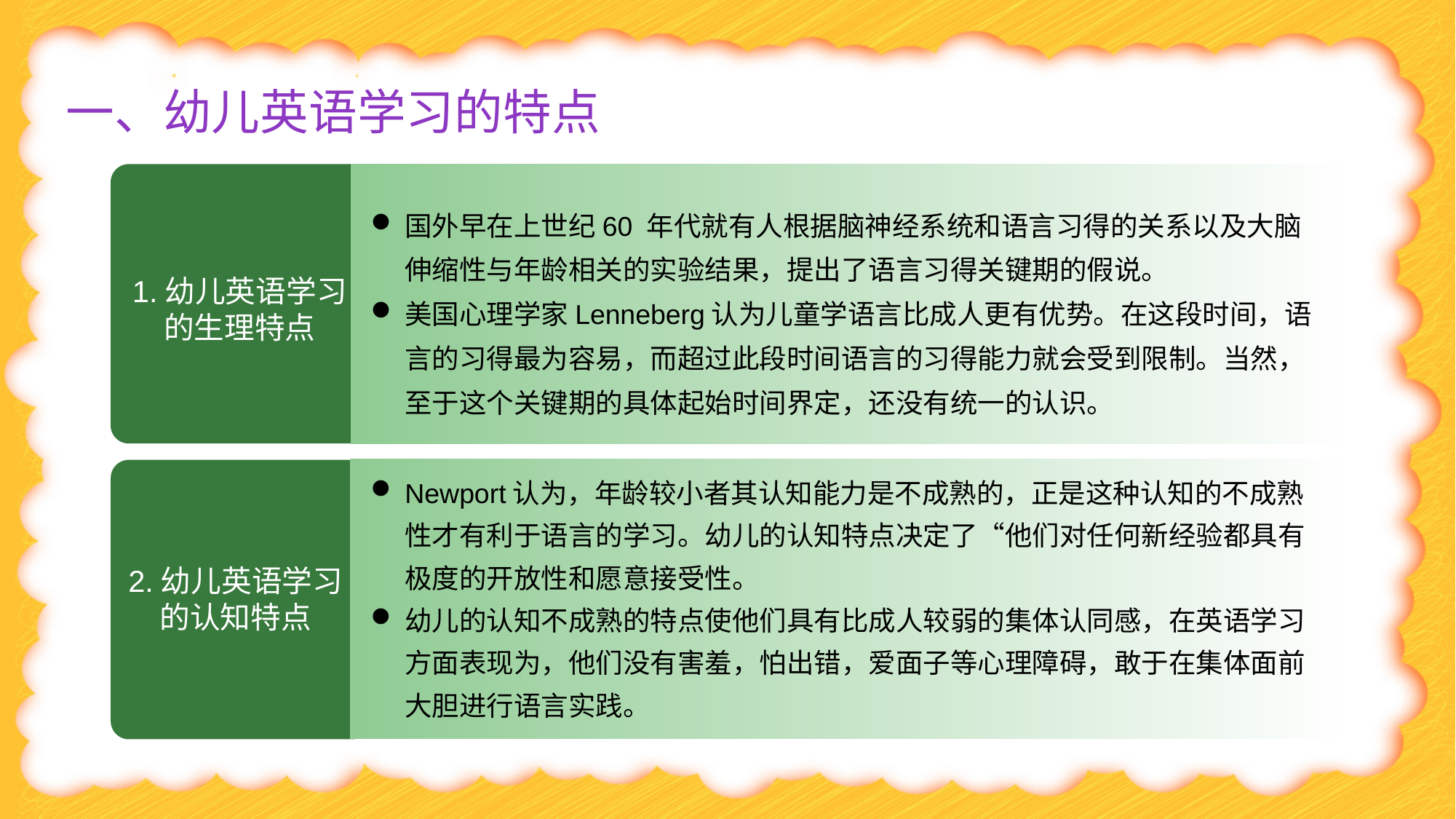

# 一、幼儿英语学习的特点

国外早在上世纪60 年代就有人根据脑神经系统和语言习得的关系以及大脑伸缩性与年龄相关的实验结果，提出了语言习得关键期的假说。
美国心理学家Lenneberg认为儿童学语言比成人更有优势。在这段时间，语言的习得最为容易，而超过此段时间语言的习得能力就会受到限制。当然，至于这个关键期的具体起始时间界定，还没有统一的认识。
1.幼儿英语学习的生理特点
Newport认为，年龄较小者其认知能力是不成熟的，正是这种认知的不成熟性才有利于语言的学习。幼儿的认知特点决定了“他们对任何新经验都具有极度的开放性和愿意接受性。
幼儿的认知不成熟的特点使他们具有比成人较弱的集体认同感，在英语学习方面表现为，他们没有害羞，怕出错，爱面子等心理障碍，敢于在集体面前大胆进行语言实践。

2.幼儿英语学习的认知特点